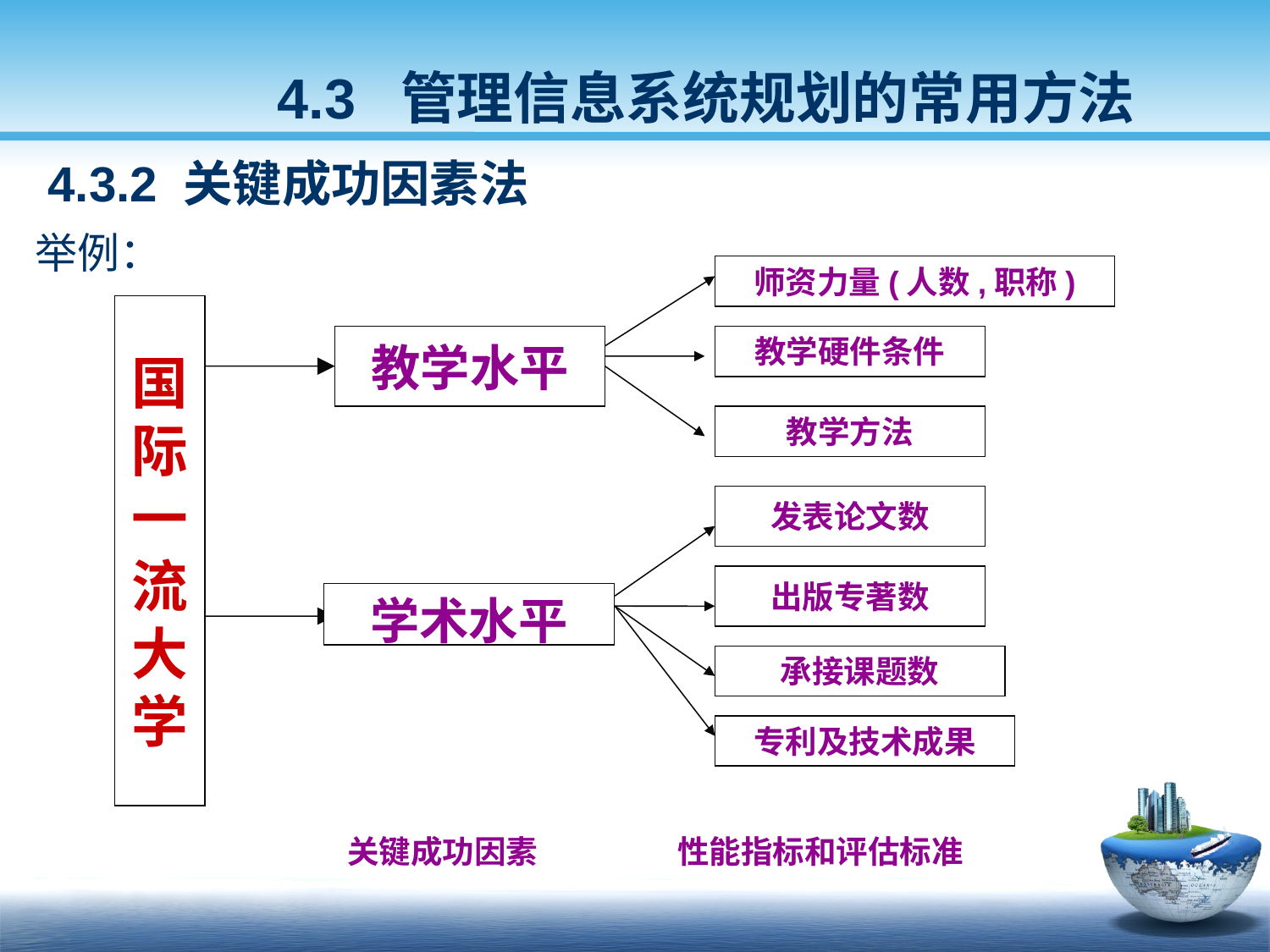

4.3  管理信息系统规划的常用方法
4.3.2 关键成功因素法
举例：
师资力量(人数,职称)

国
际
一
流
大
学
教学水平
教学硬件条件

教学方法
发表论文数

出版专著数
学术水平

承接课题数
专利及技术成果
关键成功因素
性能指标和评估标准